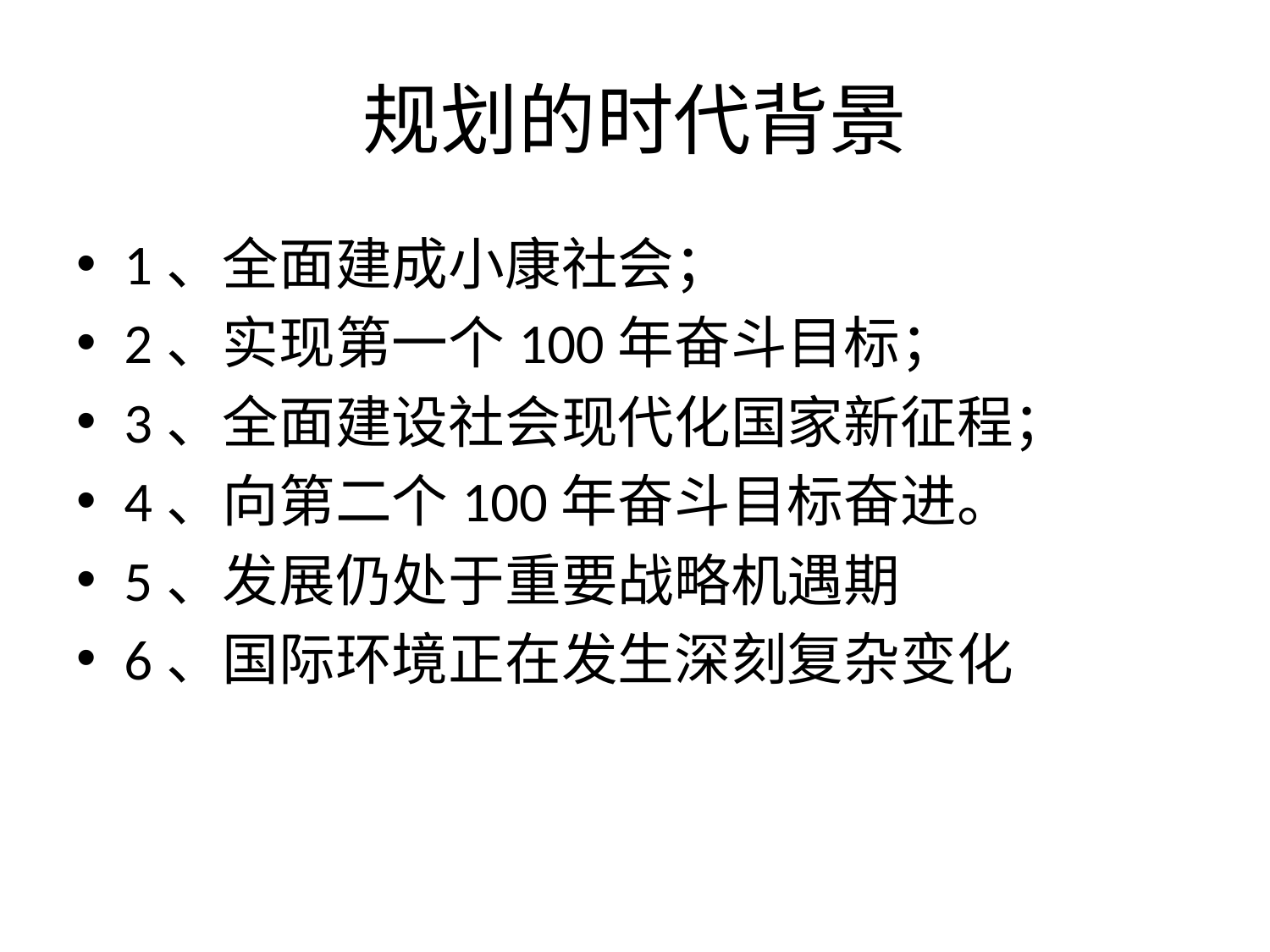

# 规划的时代背景
1、全面建成小康社会；
2、实现第一个100年奋斗目标；
3、全面建设社会现代化国家新征程；
4、向第二个100年奋斗目标奋进。
5、发展仍处于重要战略机遇期
6、国际环境正在发生深刻复杂变化